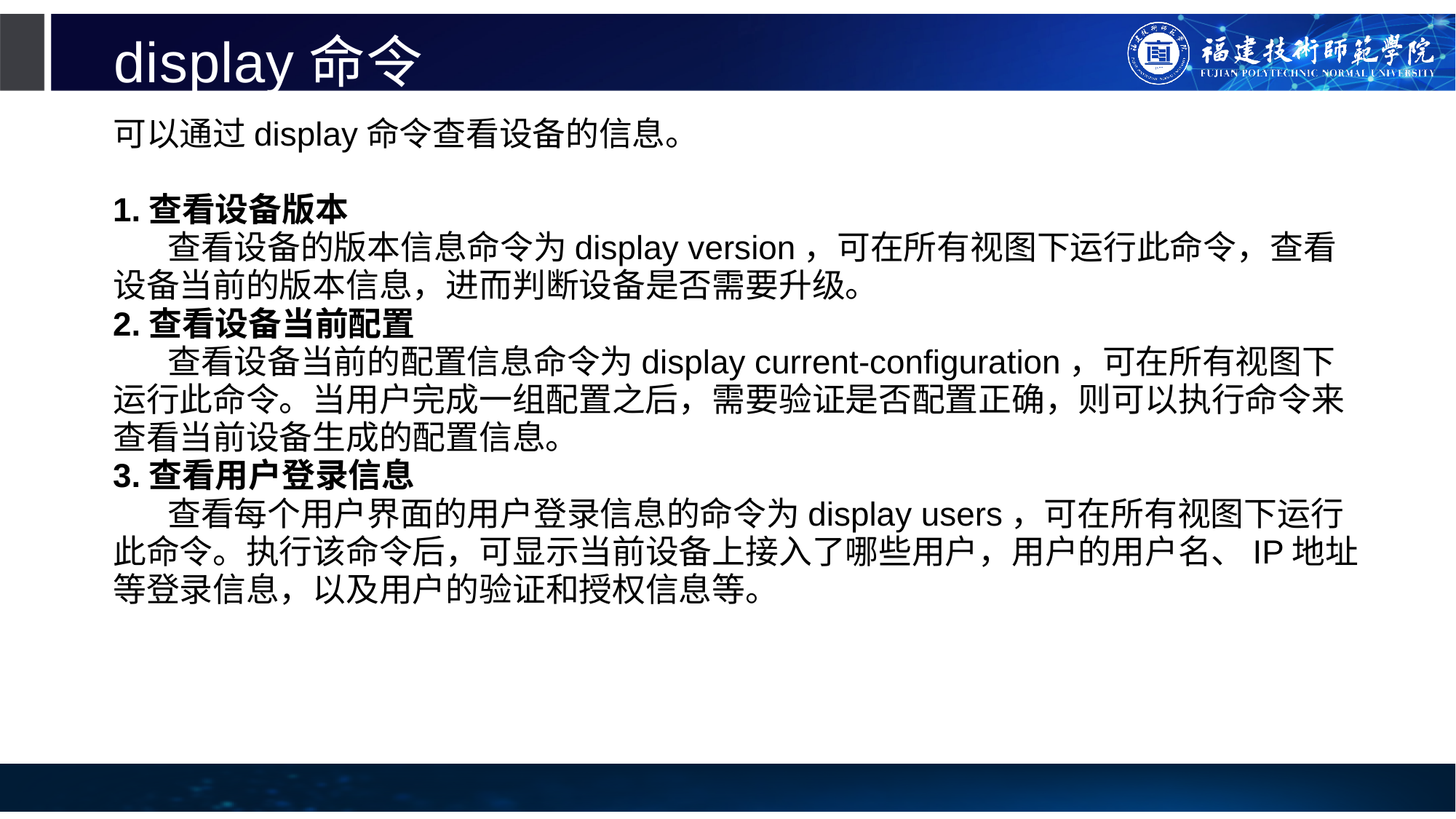

# display命令
可以通过display命令查看设备的信息。

1.查看设备版本
查看设备的版本信息命令为display version，可在所有视图下运行此命令，查看设备当前的版本信息，进而判断设备是否需要升级。
2.查看设备当前配置
查看设备当前的配置信息命令为display current-configuration，可在所有视图下运行此命令。当用户完成一组配置之后，需要验证是否配置正确，则可以执行命令来查看当前设备生成的配置信息。
3.查看用户登录信息
查看每个用户界面的用户登录信息的命令为display users，可在所有视图下运行此命令。执行该命令后，可显示当前设备上接入了哪些用户，用户的用户名、IP地址等登录信息，以及用户的验证和授权信息等。